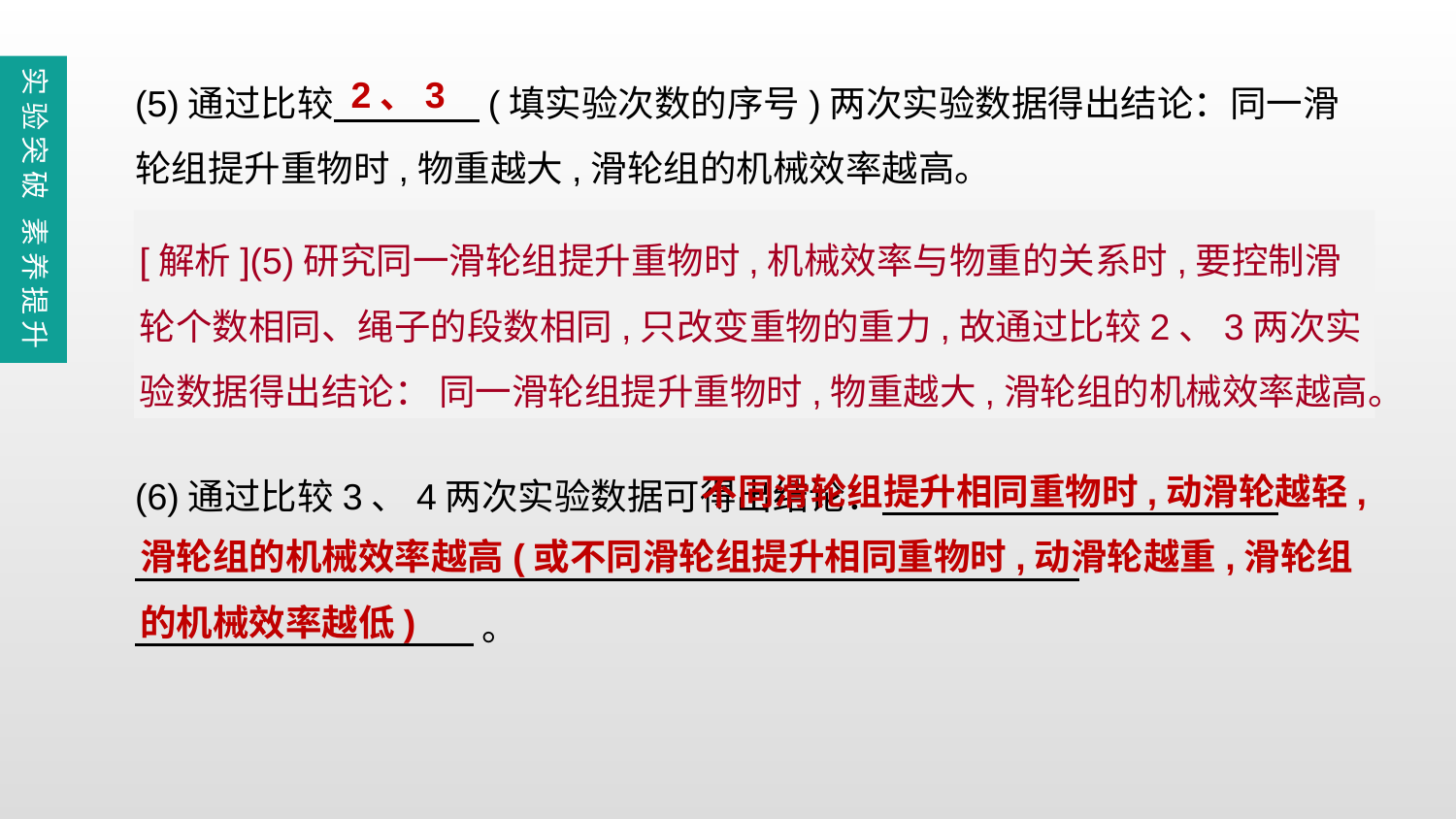

(5)通过比较　　　　(填实验次数的序号)两次实验数据得出结论：同一滑轮组提升重物时,物重越大,滑轮组的机械效率越高。

(6)通过比较3、4两次实验数据可得出结论：

                                         。

实验突破 素养提升
2、3
[解析](5)研究同一滑轮组提升重物时,机械效率与物重的关系时,要控制滑轮个数相同、绳子的段数相同,只改变重物的重力,故通过比较2、3两次实验数据得出结论： 同一滑轮组提升重物时,物重越大,滑轮组的机械效率越高。
                                                                   不同滑轮组提升相同重物时,动滑轮越轻,滑轮组的机械效率越高(或不同滑轮组提升相同重物时,动滑轮越重,滑轮组的机械效率越低)